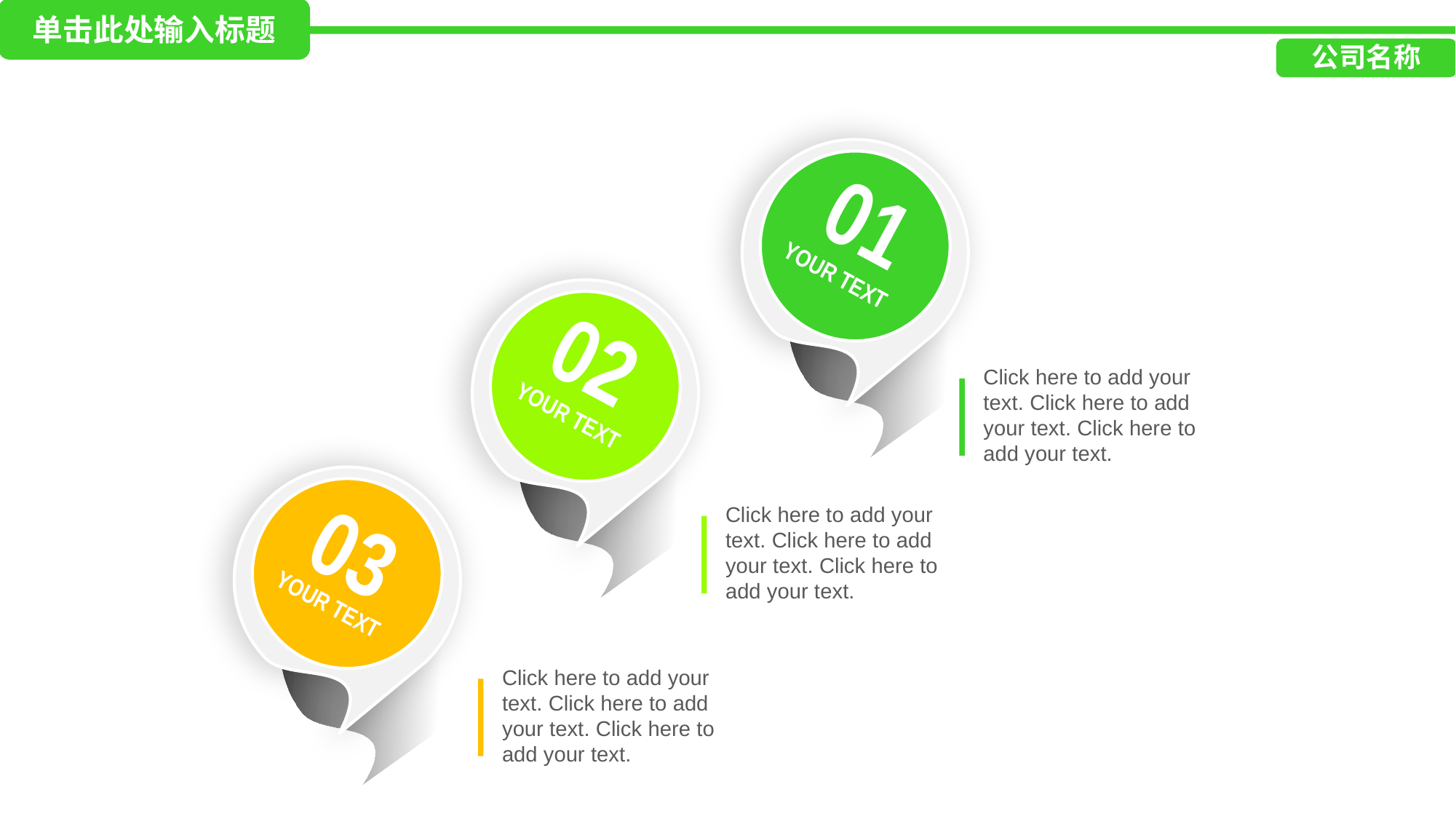

单击此处输入标题
延迟符

公司名称

01
YOUR TEXT

02
YOUR TEXT
Click here to add your text. Click here to add your text. Click here to add your text.

03
YOUR TEXT
Click here to add your text. Click here to add your text. Click here to add your text.

Click here to add your text. Click here to add your text. Click here to add your text.